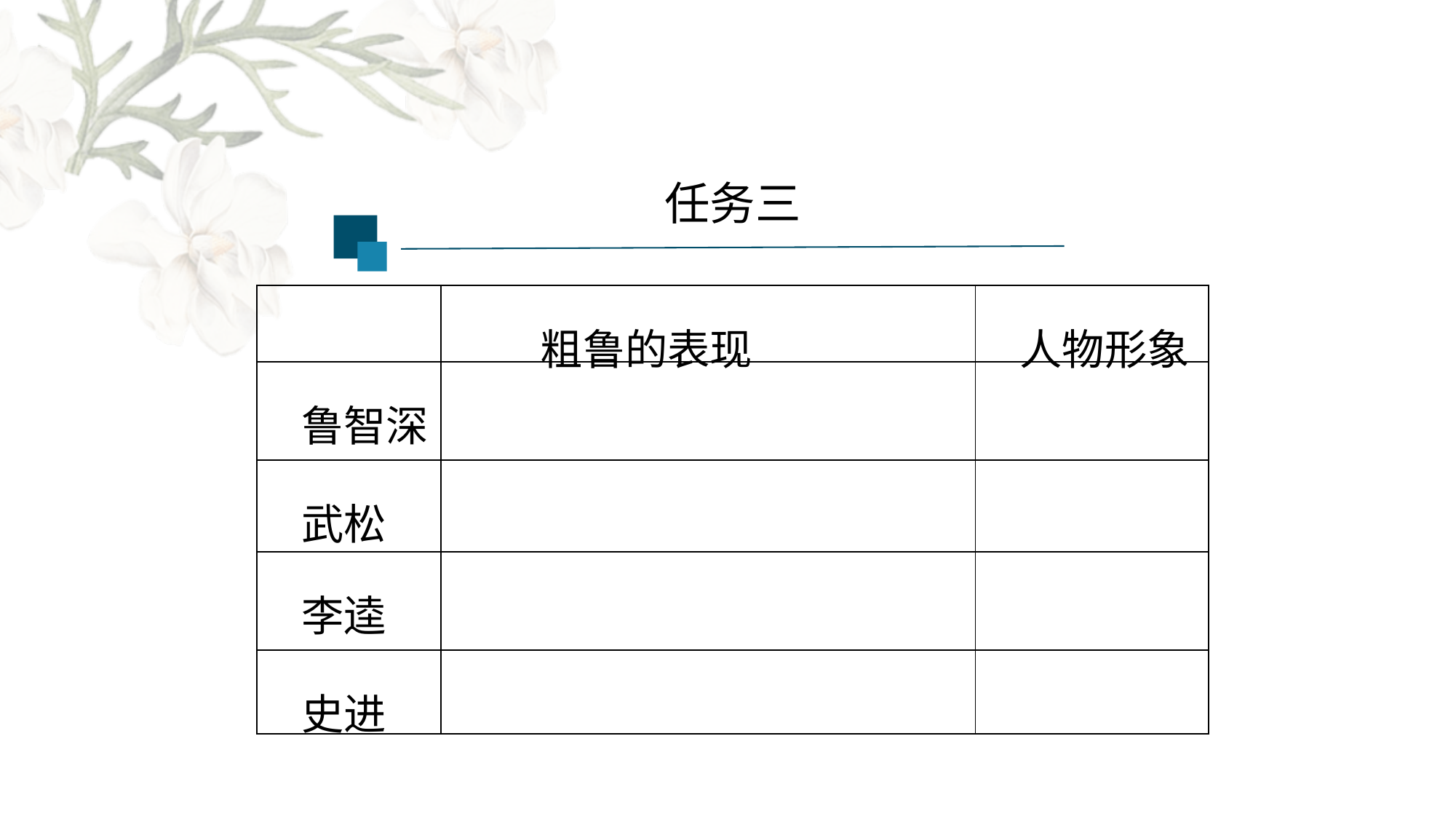

任务三

|  | 粗鲁的表现 | 人物形象 |
| --- | --- | --- |
| 鲁智深 |  |  |
| 武松 |  |  |
| 李逵 |  |  |
| 史进 |  |  |